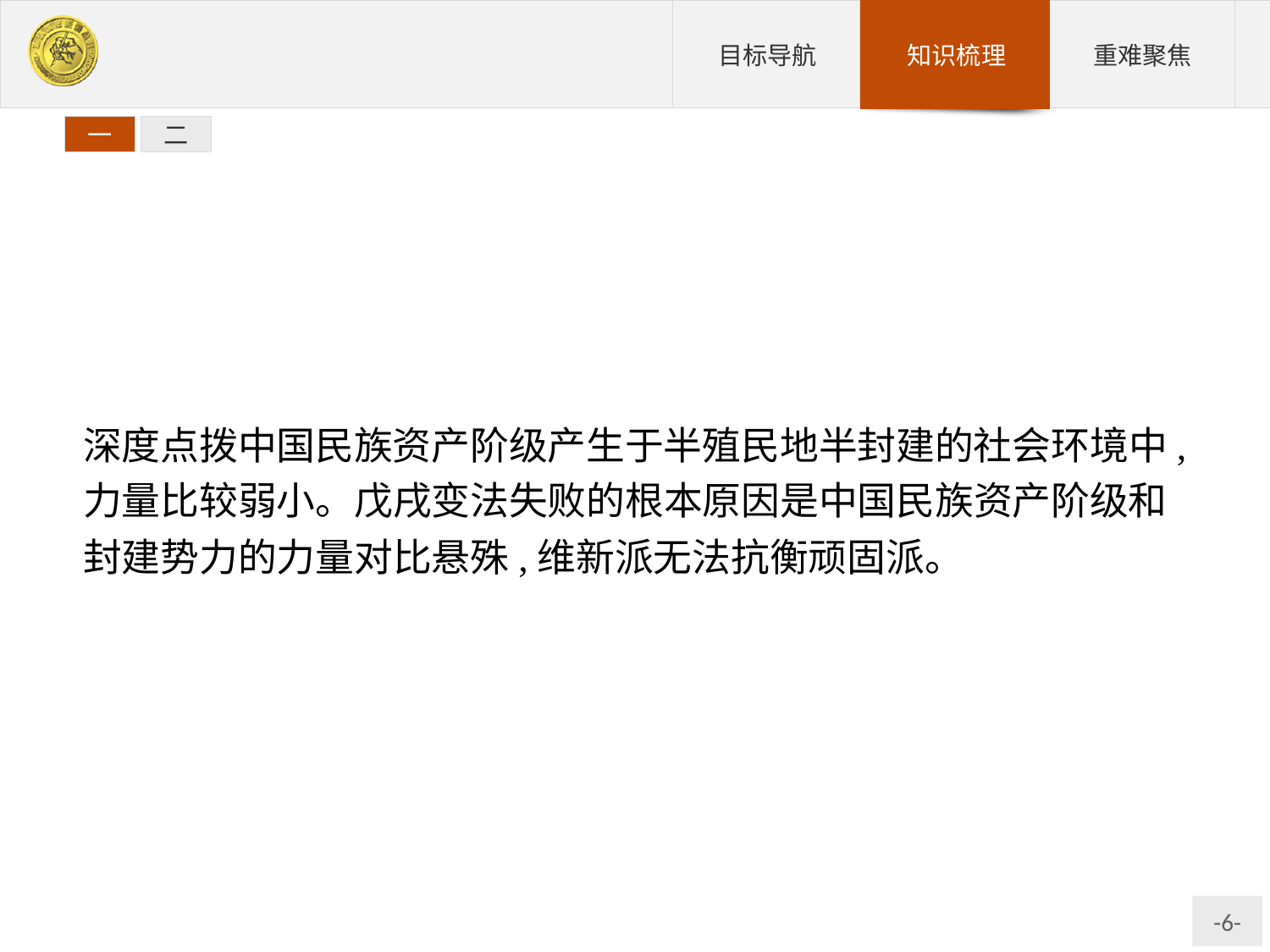

一
二
深度点拨中国民族资产阶级产生于半殖民地半封建的社会环境中,力量比较弱小。戊戌变法失败的根本原因是中国民族资产阶级和封建势力的力量对比悬殊,维新派无法抗衡顽固派。